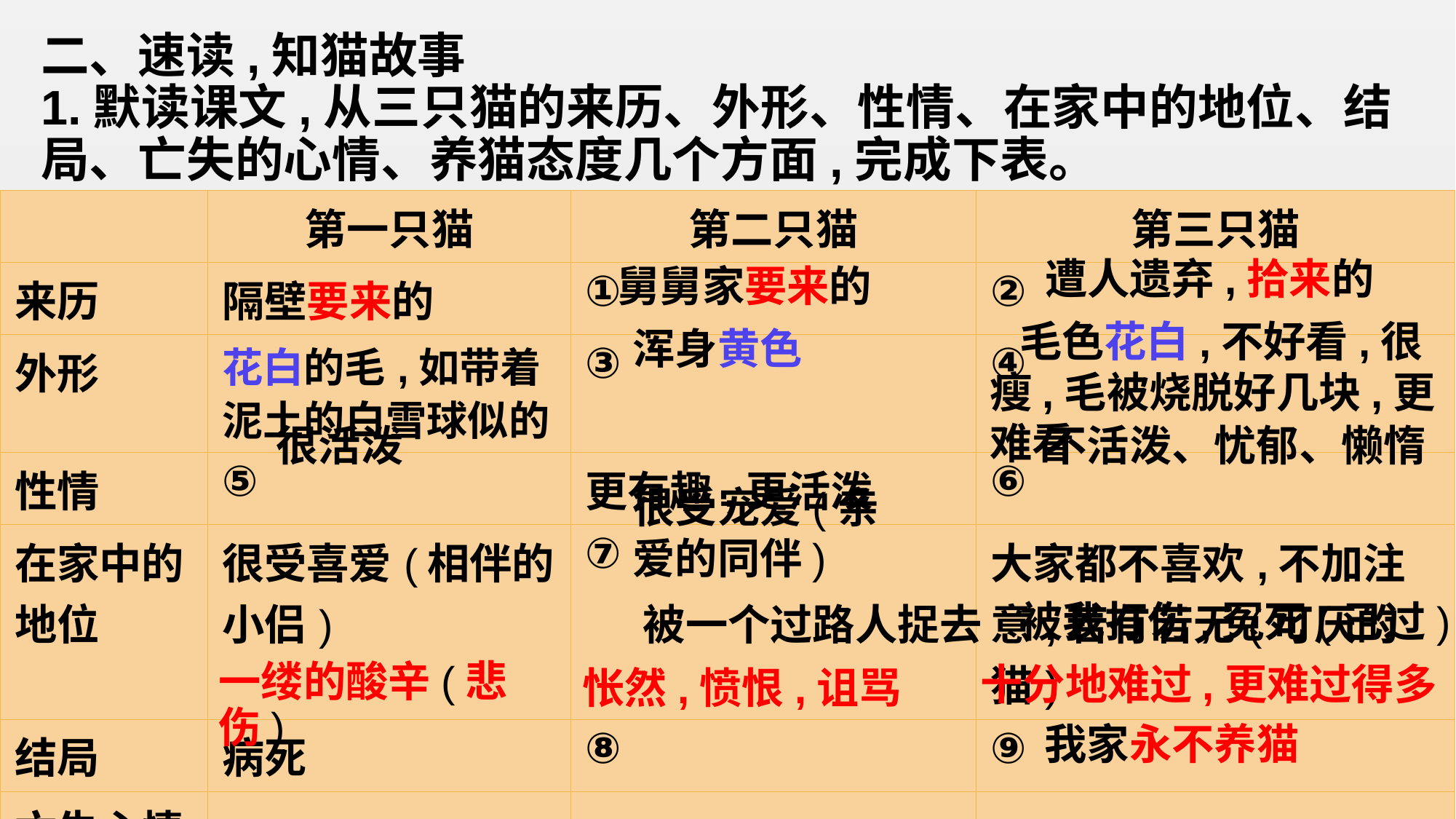

二、速读,知猫故事
1.默读课文,从三只猫的来历、外形、性情、在家中的地位、结局、亡失的心情、养猫态度几个方面,完成下表。
|  | 第一只猫 | 第二只猫 | 第三只猫 |
| --- | --- | --- | --- |
| 来历 | 隔壁要来的 | ① | ② |
| 外形 | 花白的毛,如带着泥土的白雪球似的 | ③ | ④ |
| 性情 | ⑤ | 更有趣,更活泼 | ⑥ |
| 在家中的地位 | 很受喜爱(相伴的小侣) | ⑦ | 大家都不喜欢,不加注意,若有若无(可厌的猫) |
| 结局 | 病死 | ⑧ | ⑨ |
| 亡失心情 |  |  |  |
| 养猫态度 | 我再向别处要一只 | 我家好久不养猫 | ⑩ |
遭人遗弃,拾来的
舅舅家要来的
  毛色花白,不好看,很瘦,毛被烧脱好几块,更难看
浑身黄色
不活泼、忧郁、懒惰
很活泼
很受宠爱(亲爱的同伴)
被我打伤,冤死(己过)
被一个过路人捉去
十分地难过,更难过得多
一缕的酸辛(悲伤)
怅然,愤恨,诅骂
我家永不养猫